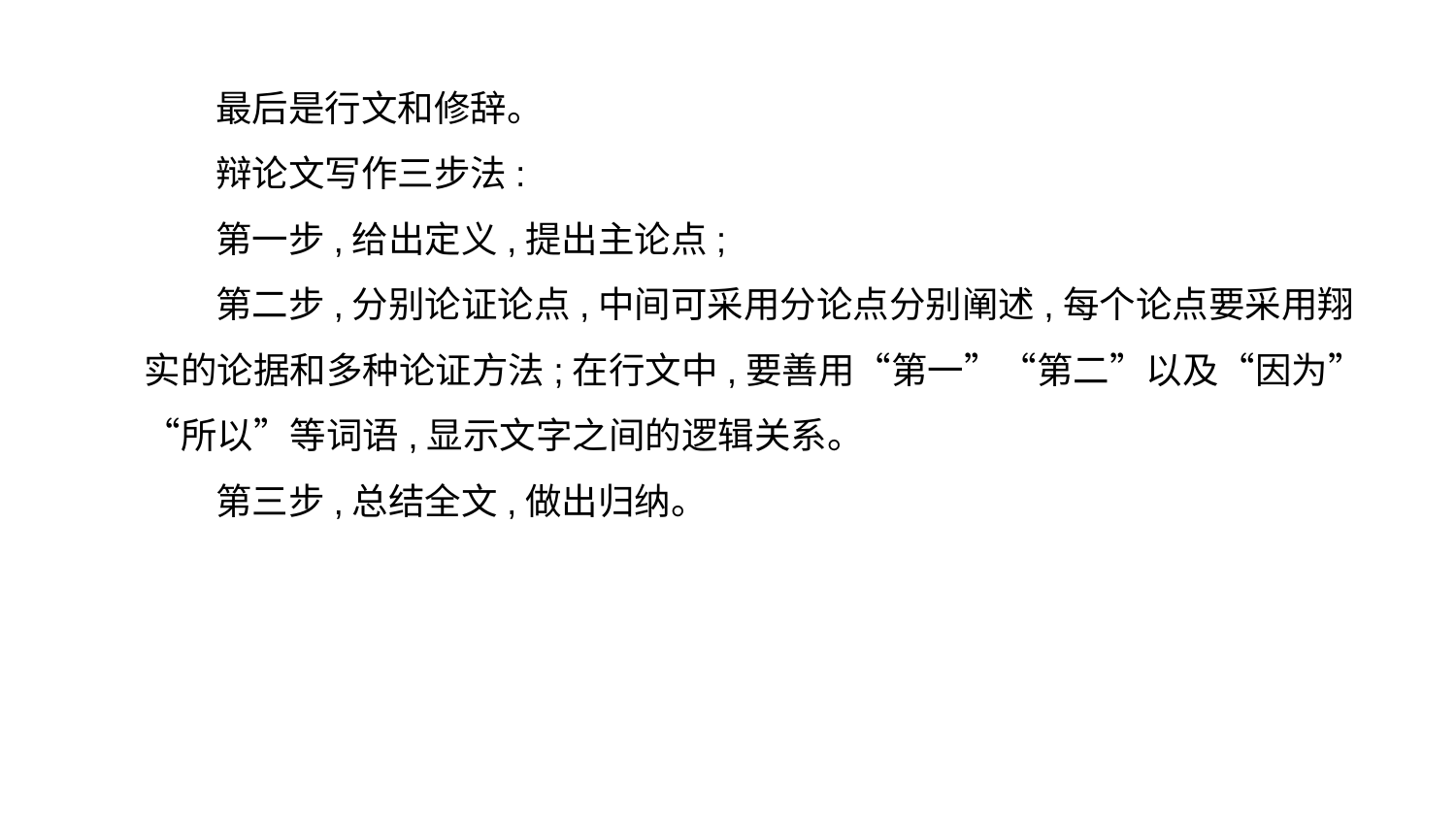

最后是行文和修辞。
辩论文写作三步法:
第一步,给出定义,提出主论点;
第二步,分别论证论点,中间可采用分论点分别阐述,每个论点要采用翔实的论据和多种论证方法;在行文中,要善用“第一”“第二”以及“因为”“所以”等词语,显示文字之间的逻辑关系。
第三步,总结全文,做出归纳。